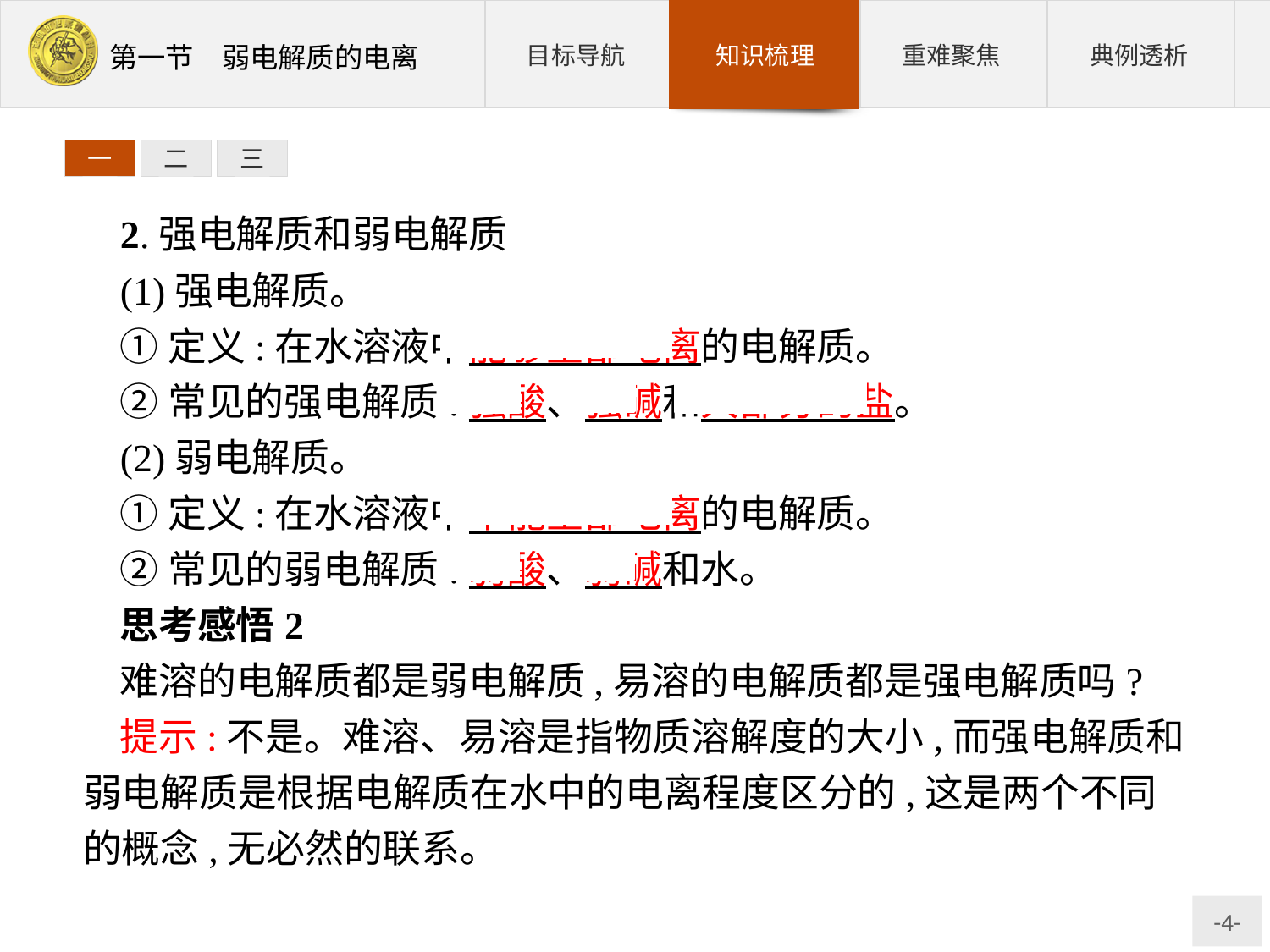

一
二
三
2.强电解质和弱电解质
(1)强电解质。
①定义:在水溶液中能够全部电离的电解质。
②常见的强电解质:强酸、强碱和大部分的盐。
(2)弱电解质。
①定义:在水溶液中不能全部电离的电解质。
②常见的弱电解质:弱酸、弱碱和水。
思考感悟2
难溶的电解质都是弱电解质,易溶的电解质都是强电解质吗?
提示:不是。难溶、易溶是指物质溶解度的大小,而强电解质和弱电解质是根据电解质在水中的电离程度区分的,这是两个不同的概念,无必然的联系。